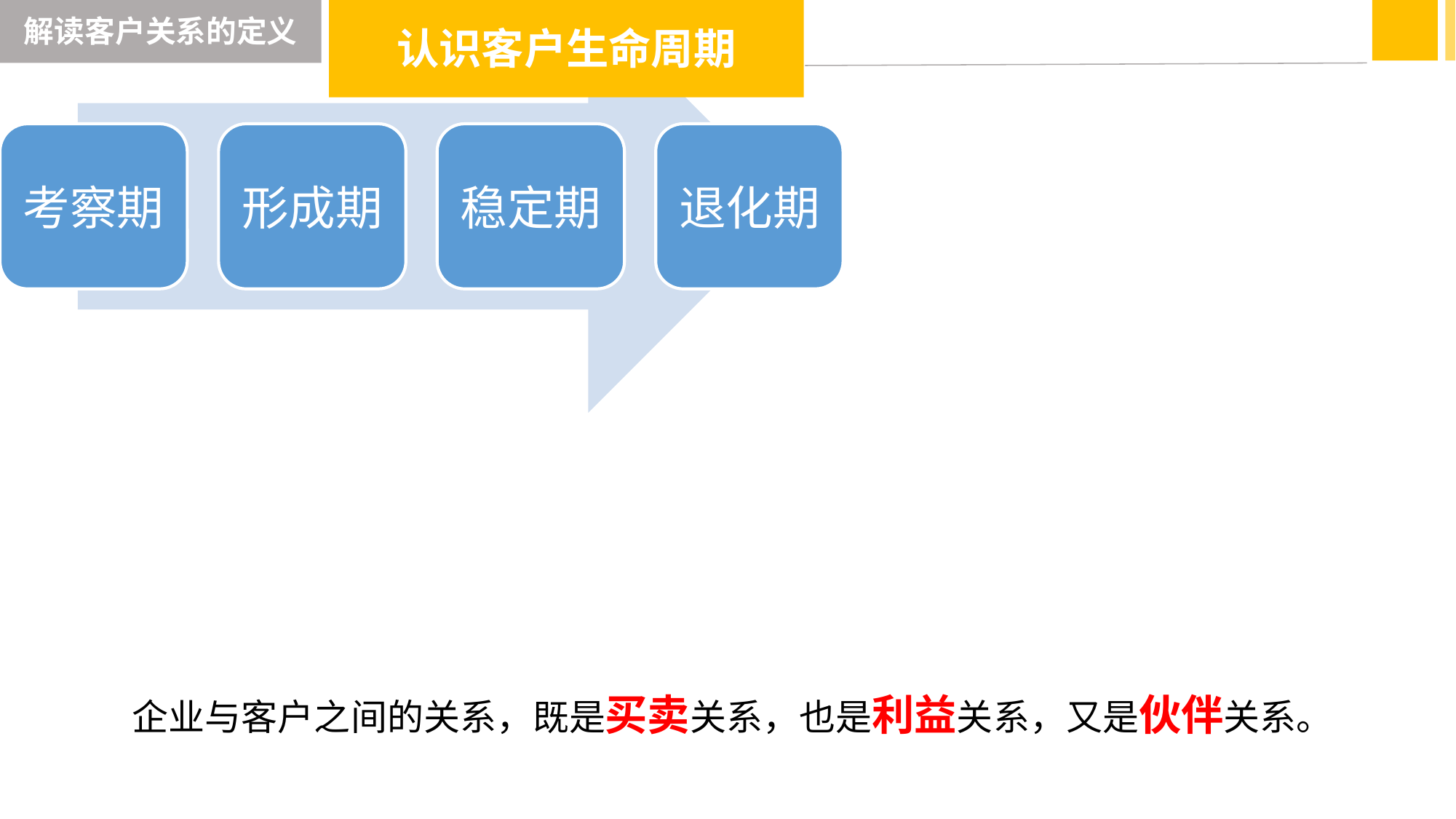

解读客户关系的定义
认识客户生命周期
客户生命周期如下：
考察期
形成期
稳定期
退化期
企业与客户之间的关系，既是买卖关系，也是利益关系，又是伙伴关系。